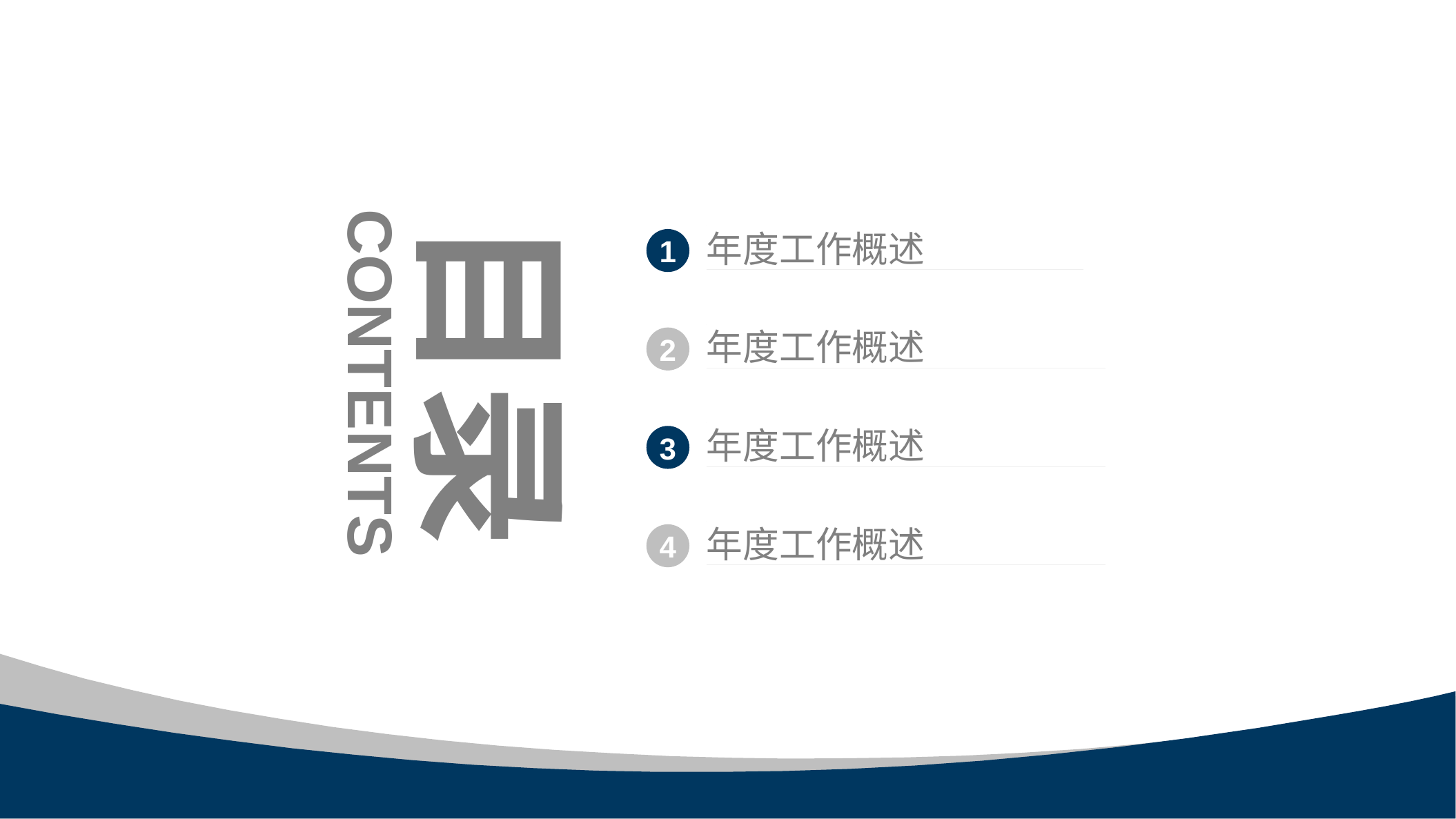

目录
年度工作概述
1
年度工作概述
2
CONTENTS
年度工作概述
3
年度工作概述
4